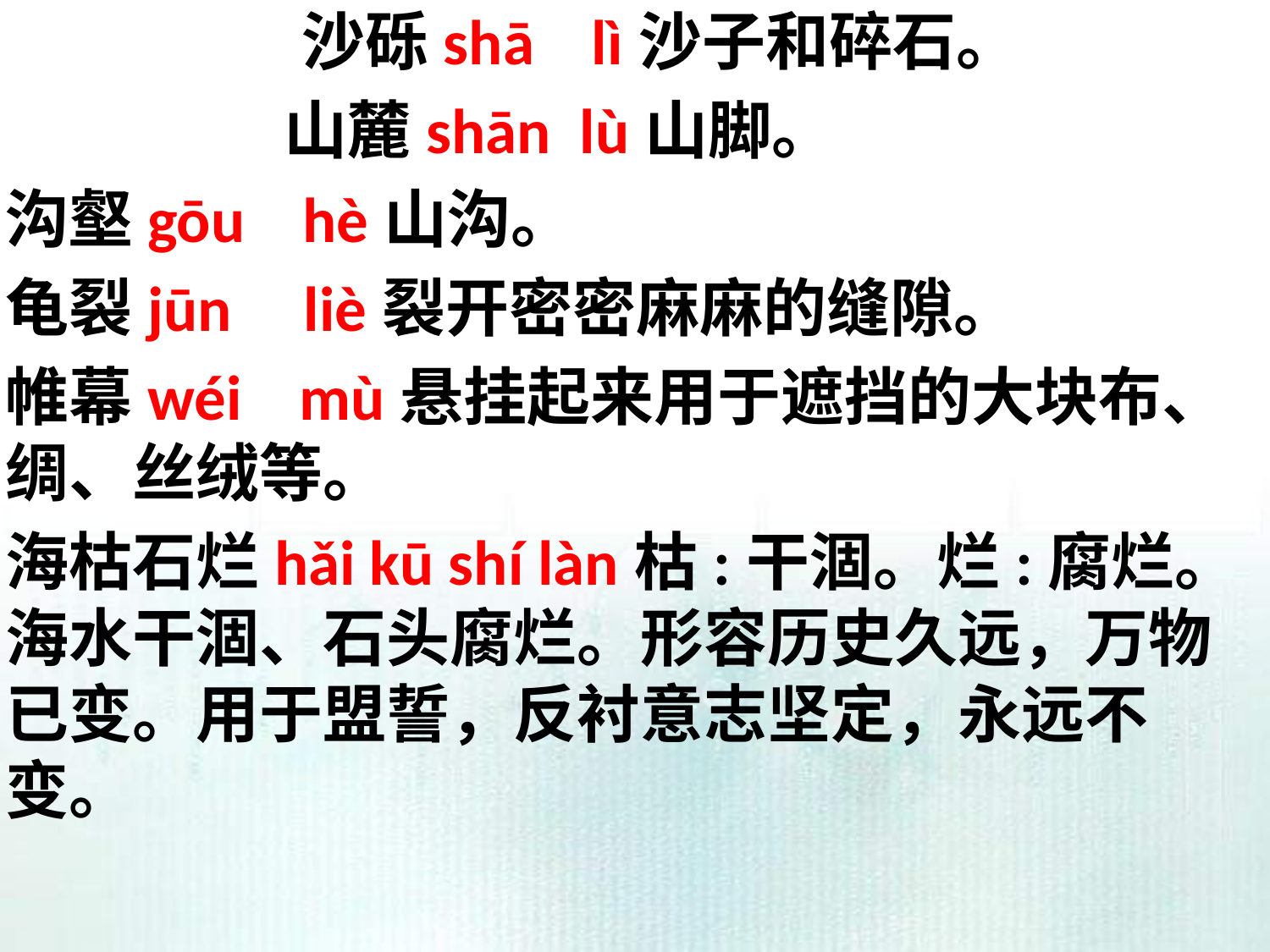

沙砾shā    lì沙子和碎石。
               山麓shān  lù山脚。
沟壑gōu    hè山沟。
龟裂jūn     liè裂开密密麻麻的缝隙。
帷幕wéi    mù悬挂起来用于遮挡的大块布、绸、丝绒等。
海枯石烂hǎi kū shí làn枯:干涸。烂:腐烂。海水干涸、石头腐烂。形容历史久远，万物已变。用于盟誓，反衬意志坚定，永远不变。
#